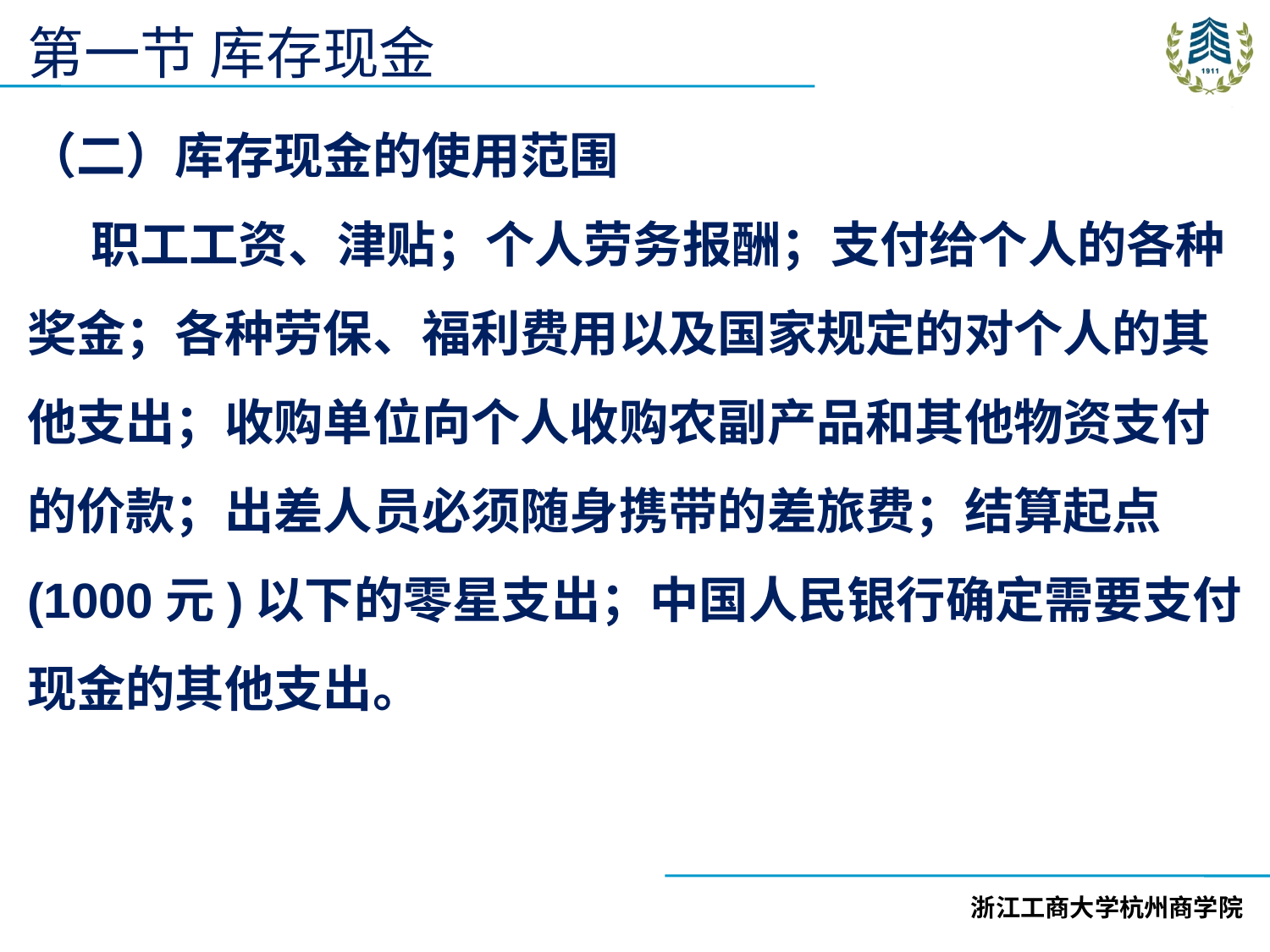

第一节 库存现金
（二）库存现金的使用范围
职工工资、津贴；个人劳务报酬；支付给个人的各种奖金；各种劳保、福利费用以及国家规定的对个人的其他支出；收购单位向个人收购农副产品和其他物资支付的价款；出差人员必须随身携带的差旅费；结算起点(1000元)以下的零星支出；中国人民银行确定需要支付现金的其他支出。